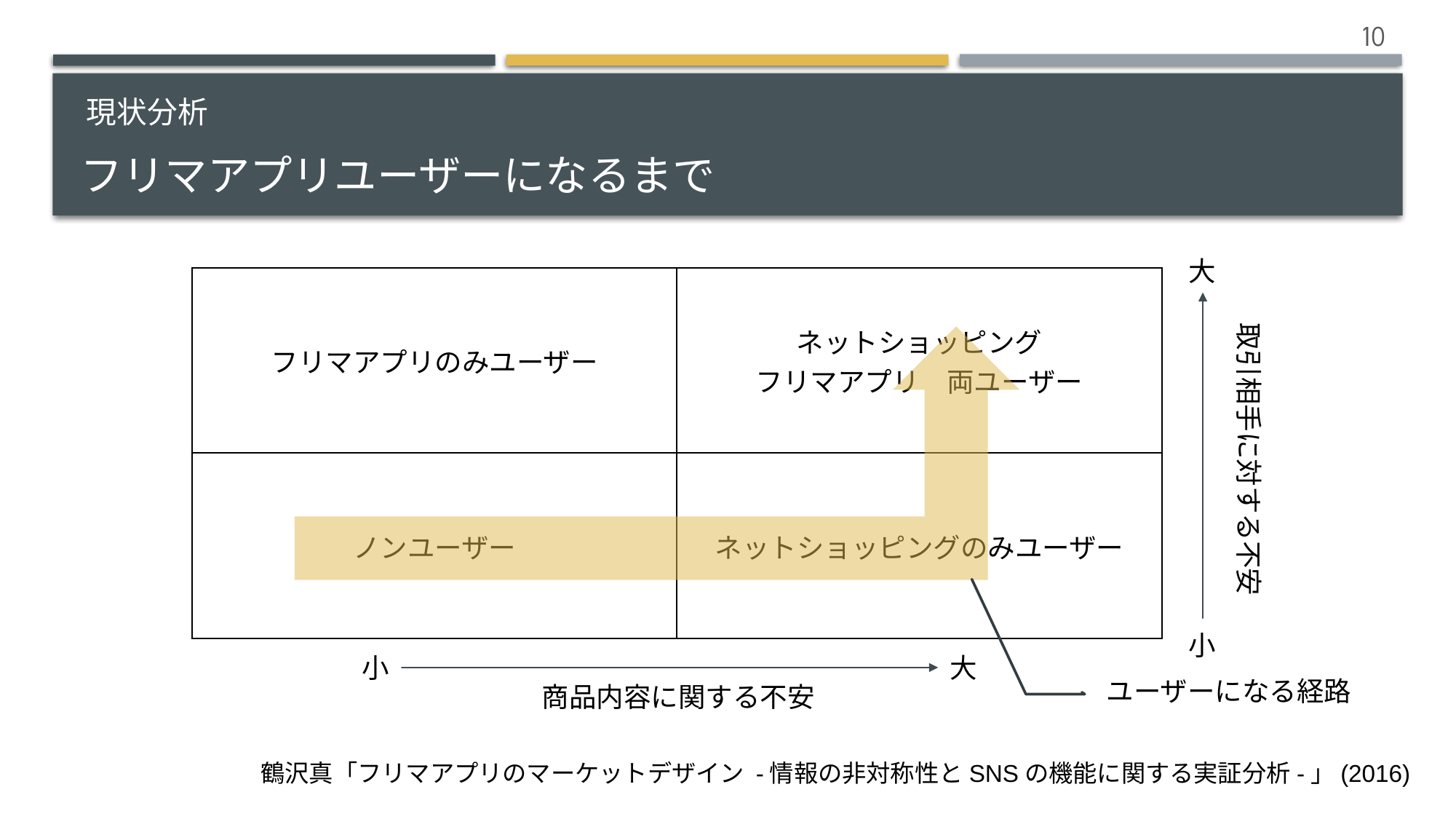

10
# フリマアプリユーザーになるまで
現状分析
大
| フリマアプリのみユーザー | ネットショッピング フリマアプリ　両ユーザー |
| --- | --- |
| ノンユーザー | ネットショッピングのみユーザー |
取引相手に対する不安

小
小
大
ユーザーになる経路
商品内容に関する不安
鶴沢真「フリマアプリのマーケットデザイン -情報の非対称性とSNSの機能に関する実証分析-」(2016)